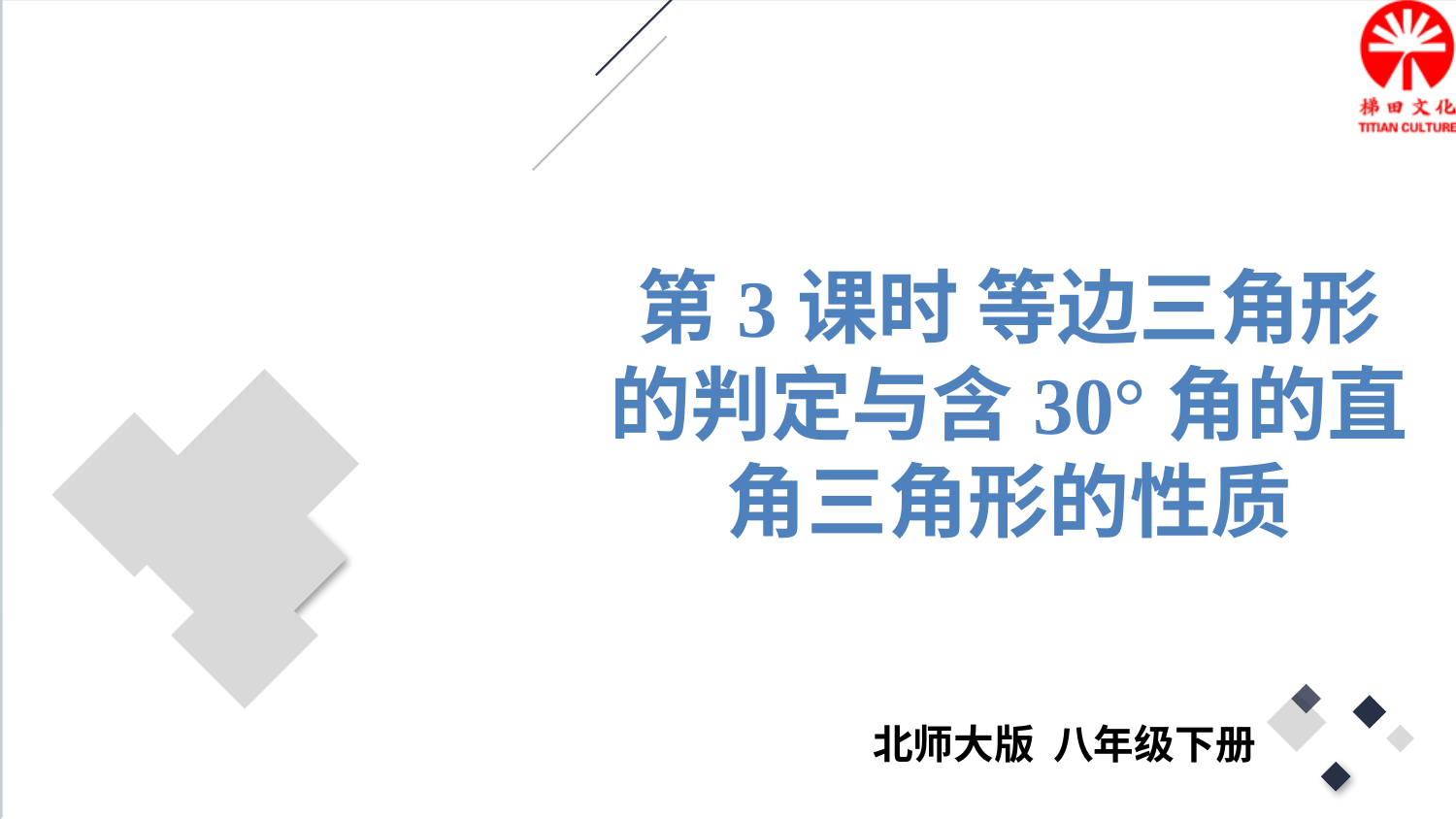

第3课时 等边三角形的判定与含30°角的直角三角形的性质
北师大版  八年级下册